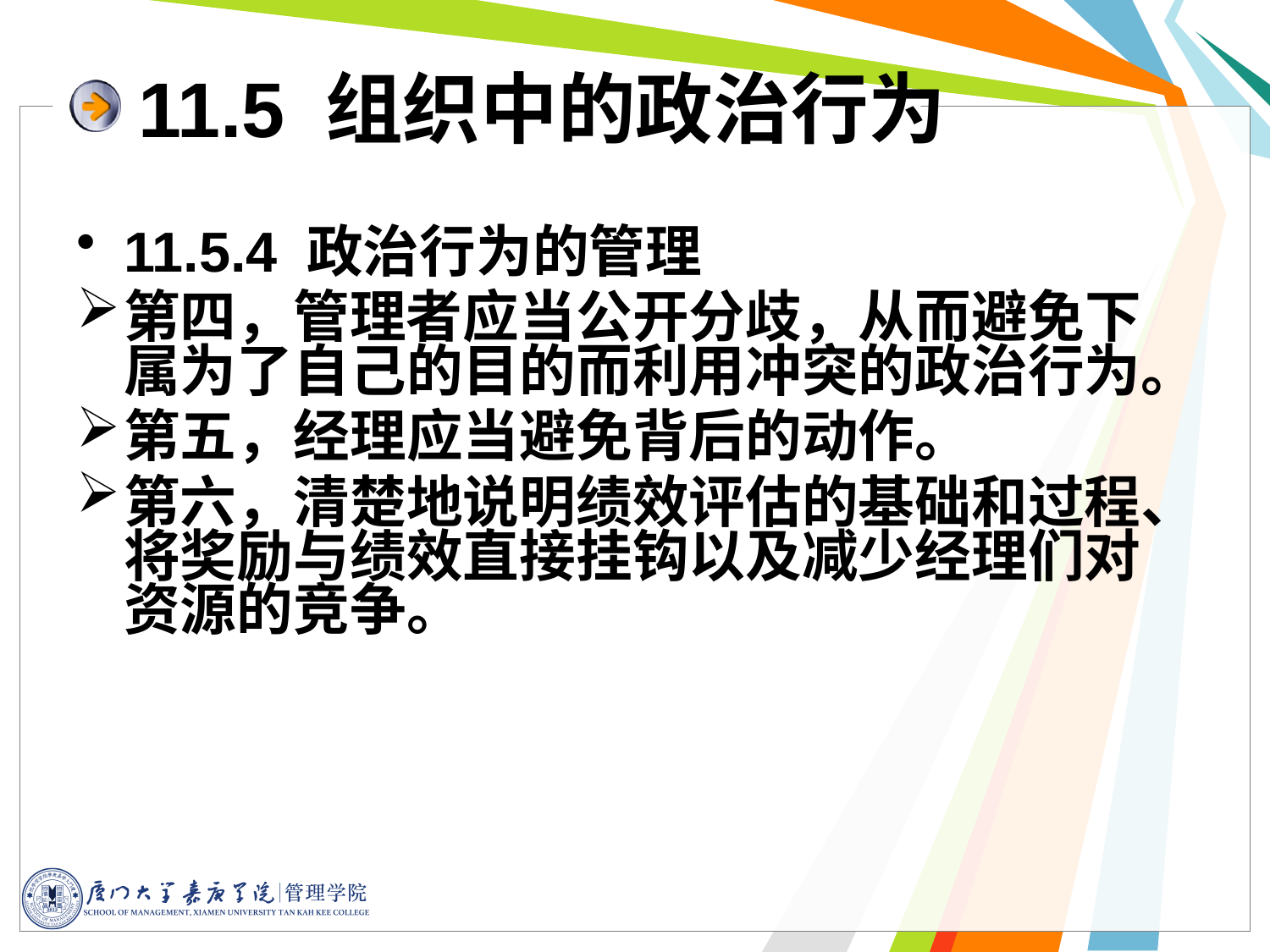

11.5 组织中的政治行为
11.5.4 政治行为的管理
第四，管理者应当公开分歧，从而避免下属为了自己的目的而利用冲突的政治行为。
第五，经理应当避免背后的动作。
第六，清楚地说明绩效评估的基础和过程、将奖励与绩效直接挂钩以及减少经理们对资源的竞争。